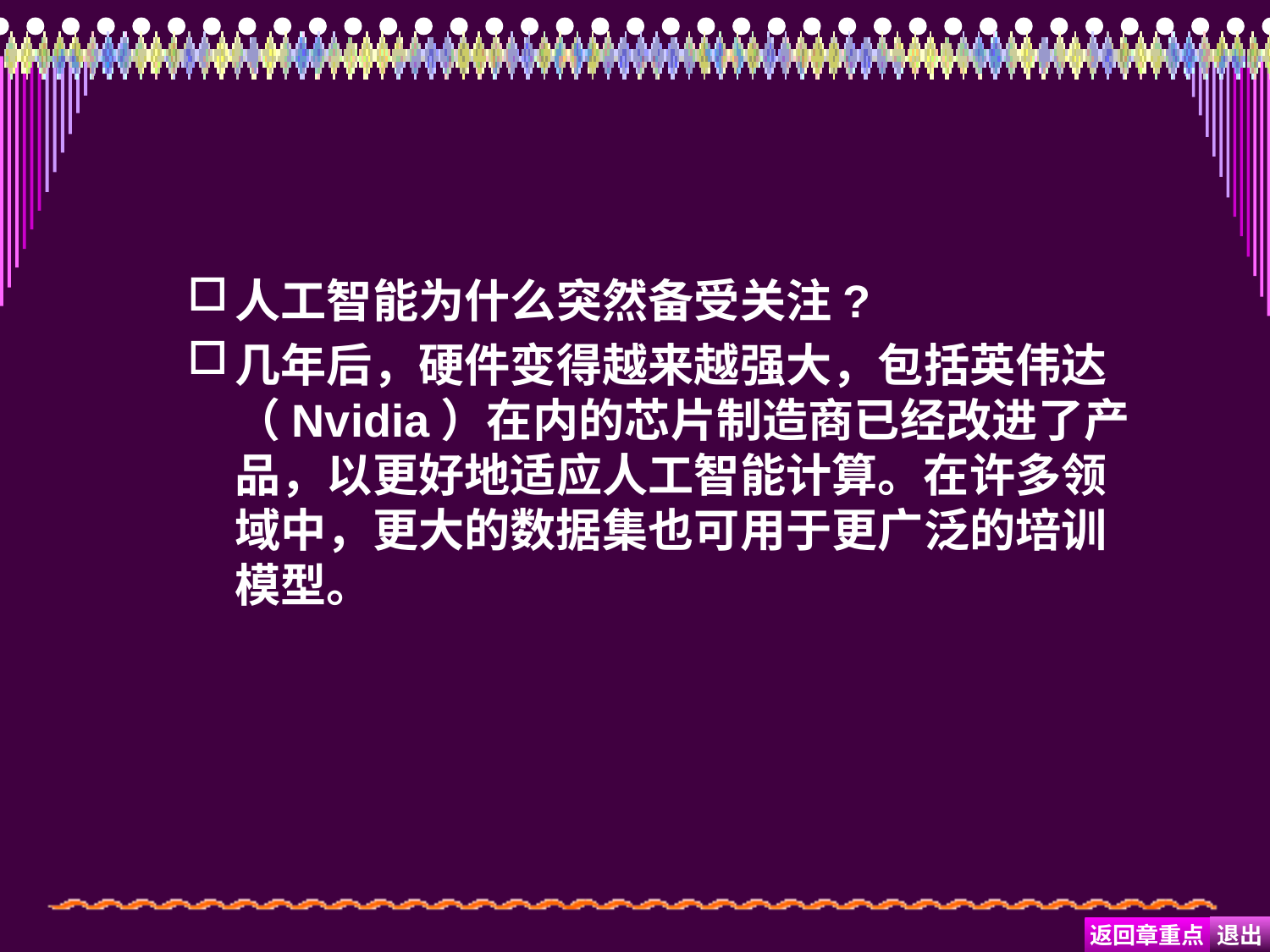

#
人工智能为什么突然备受关注?
几年后，硬件变得越来越强大，包括英伟达（Nvidia）在内的芯片制造商已经改进了产品，以更好地适应人工智能计算。在许多领域中，更大的数据集也可用于更广泛的培训模型。